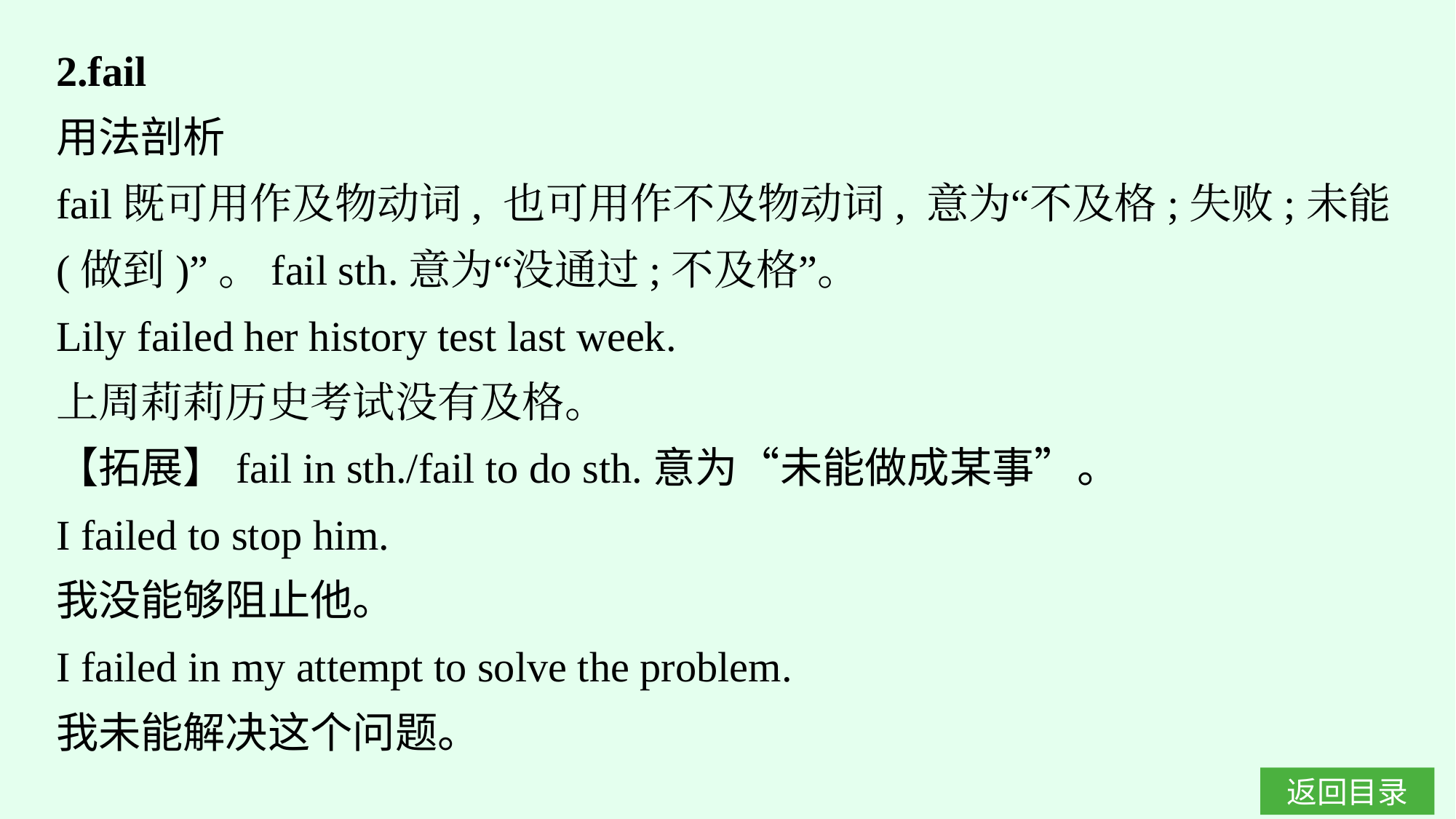

2.fail
用法剖析
fail既可用作及物动词, 也可用作不及物动词, 意为“不及格;失败;未能(做到)”。fail sth.意为“没通过;不及格”。
Lily failed her history test last week.
上周莉莉历史考试没有及格。
【拓展】fail in sth./fail to do sth.意为“未能做成某事”。
I failed to stop him.
我没能够阻止他。
I failed in my attempt to solve the problem.
我未能解决这个问题。